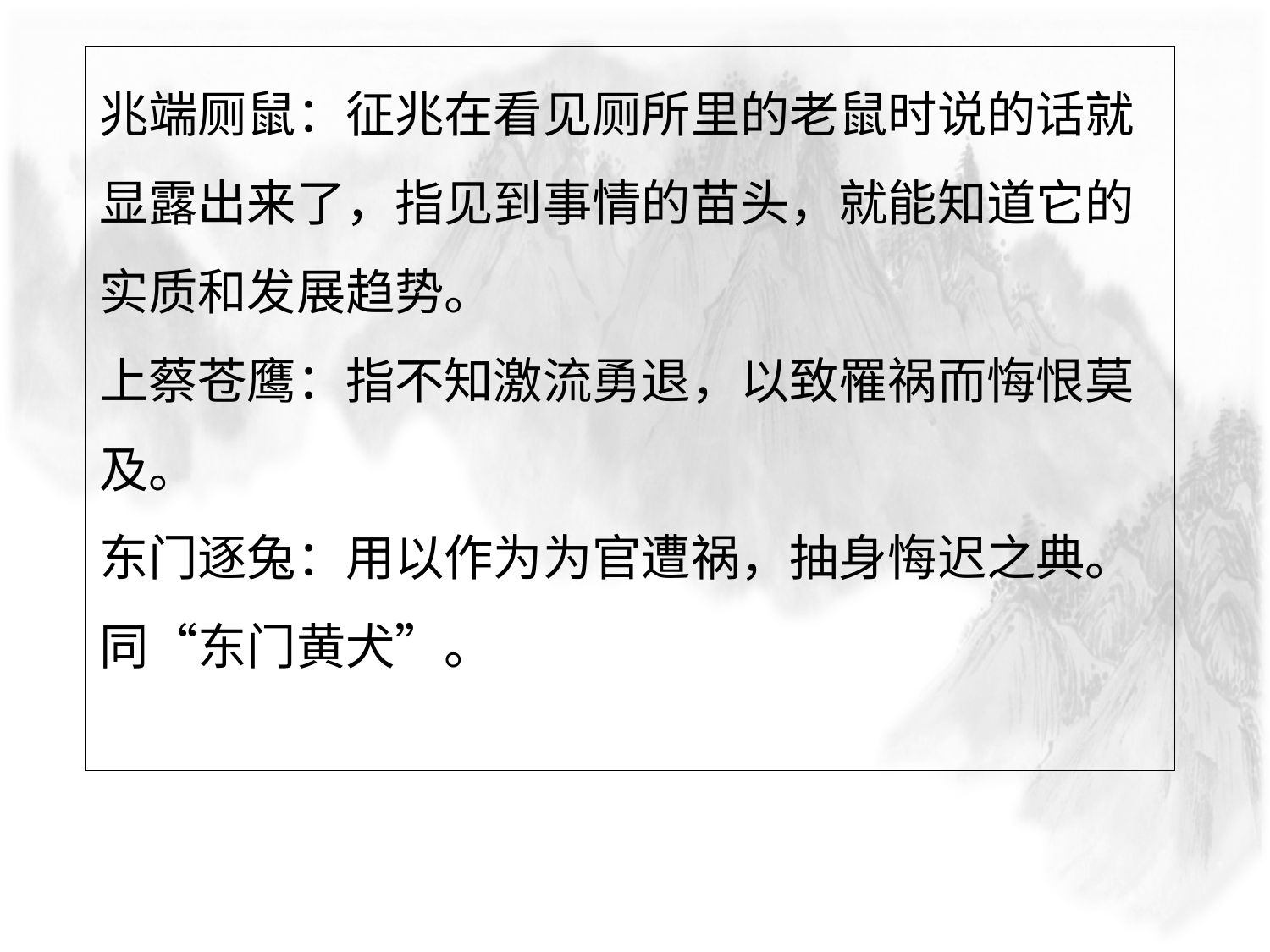

兆端厕鼠：征兆在看见厕所里的老鼠时说的话就显露出来了，指见到事情的苗头，就能知道它的实质和发展趋势。
上蔡苍鹰：指不知激流勇退，以致罹祸而悔恨莫及。
东门逐兔：用以作为为官遭祸，抽身悔迟之典。同“东门黄犬”。